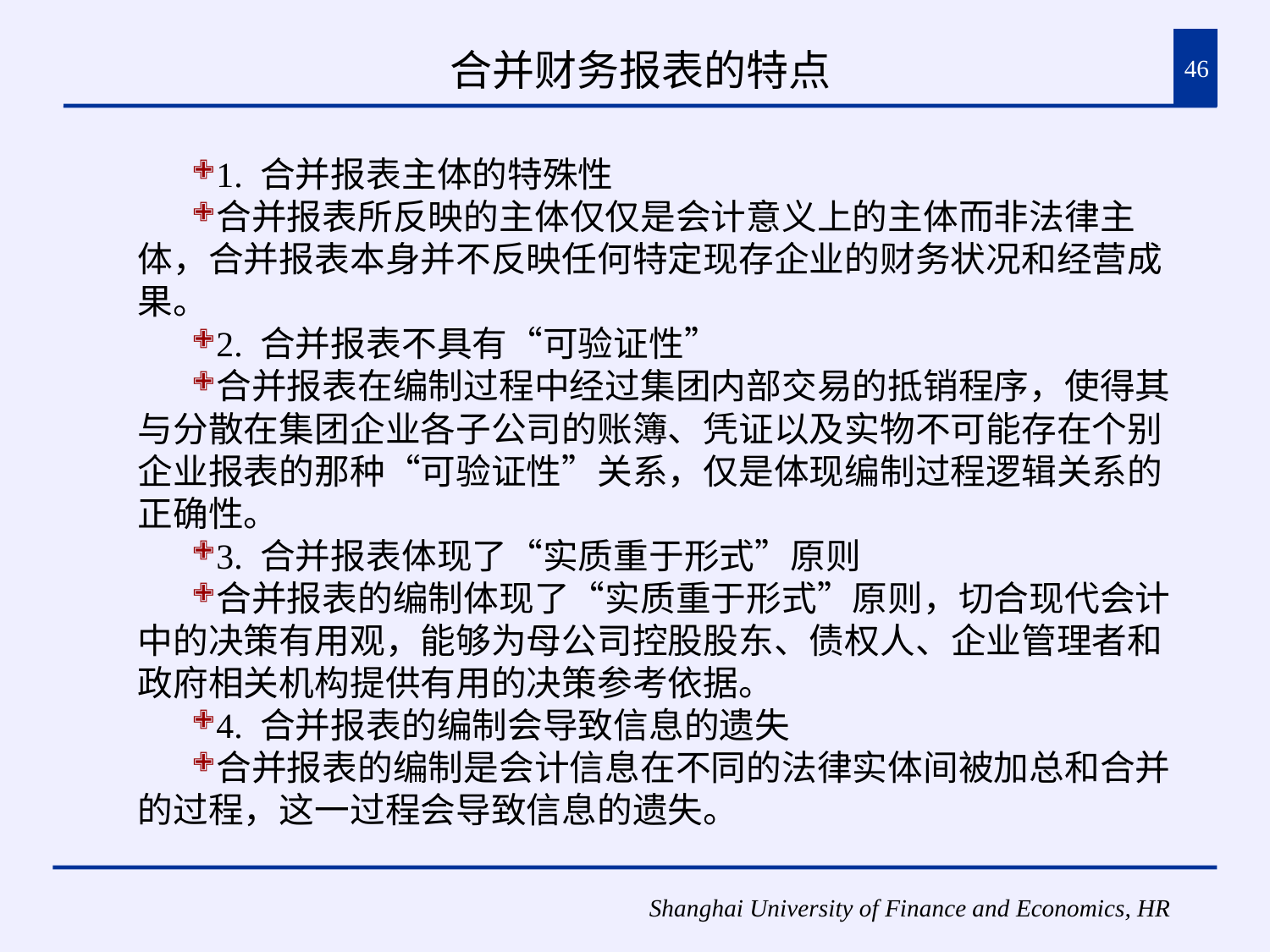

# 合并财务报表的特点
46
1. 合并报表主体的特殊性
合并报表所反映的主体仅仅是会计意义上的主体而非法律主体，合并报表本身并不反映任何特定现存企业的财务状况和经营成果。
2. 合并报表不具有“可验证性”
合并报表在编制过程中经过集团内部交易的抵销程序，使得其与分散在集团企业各子公司的账簿、凭证以及实物不可能存在个别企业报表的那种“可验证性”关系，仅是体现编制过程逻辑关系的正确性。
3. 合并报表体现了“实质重于形式”原则
合并报表的编制体现了“实质重于形式”原则，切合现代会计中的决策有用观，能够为母公司控股股东、债权人、企业管理者和政府相关机构提供有用的决策参考依据。
4. 合并报表的编制会导致信息的遗失
合并报表的编制是会计信息在不同的法律实体间被加总和合并的过程，这一过程会导致信息的遗失。